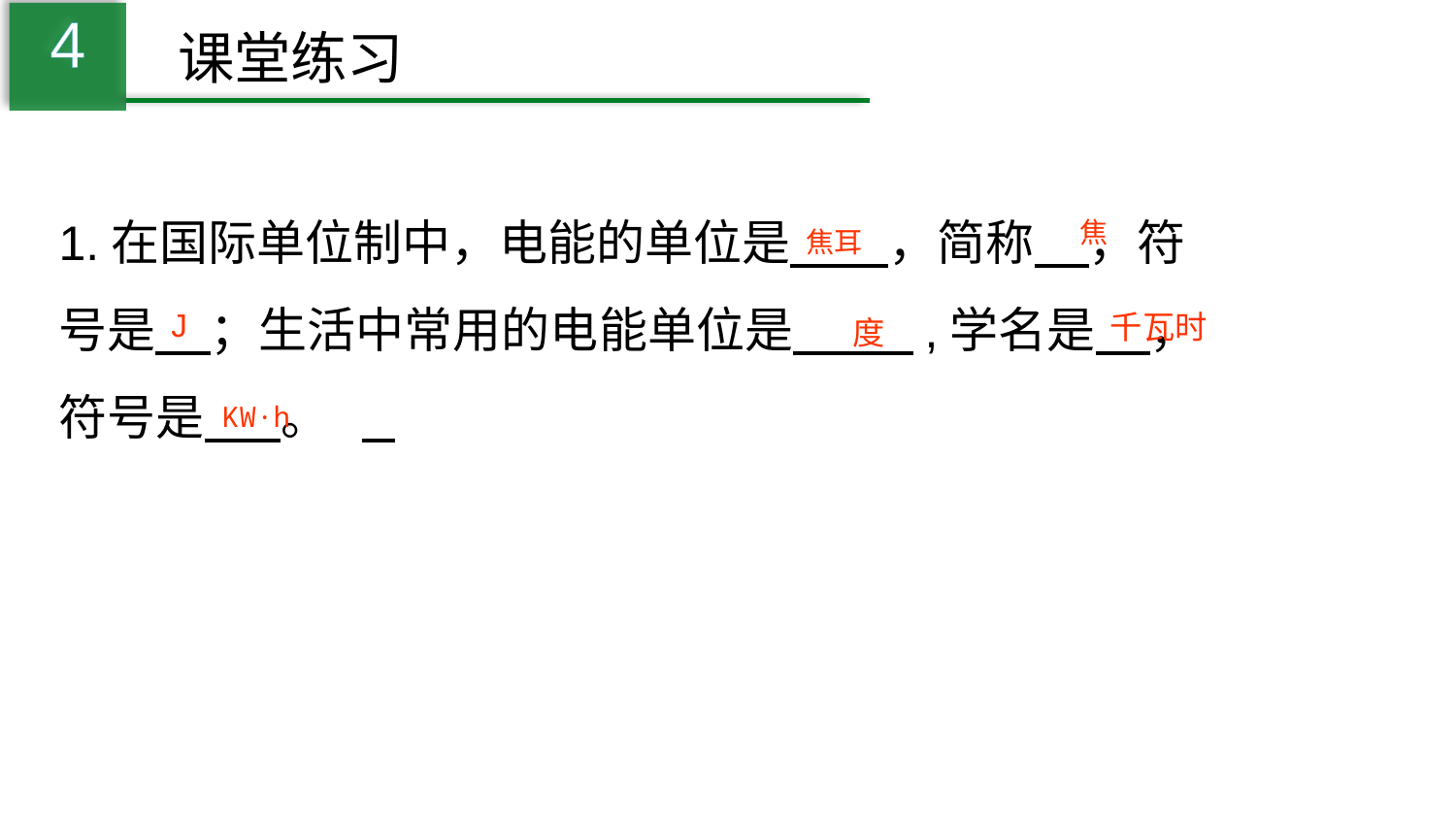

4
课堂练习
1.在国际单位制中，电能的单位是         ，简称     ，符号是     ；生活中常用的电能单位是           ,学名是     ，符号是       。
焦
焦耳
J
千瓦时
度

KW·h